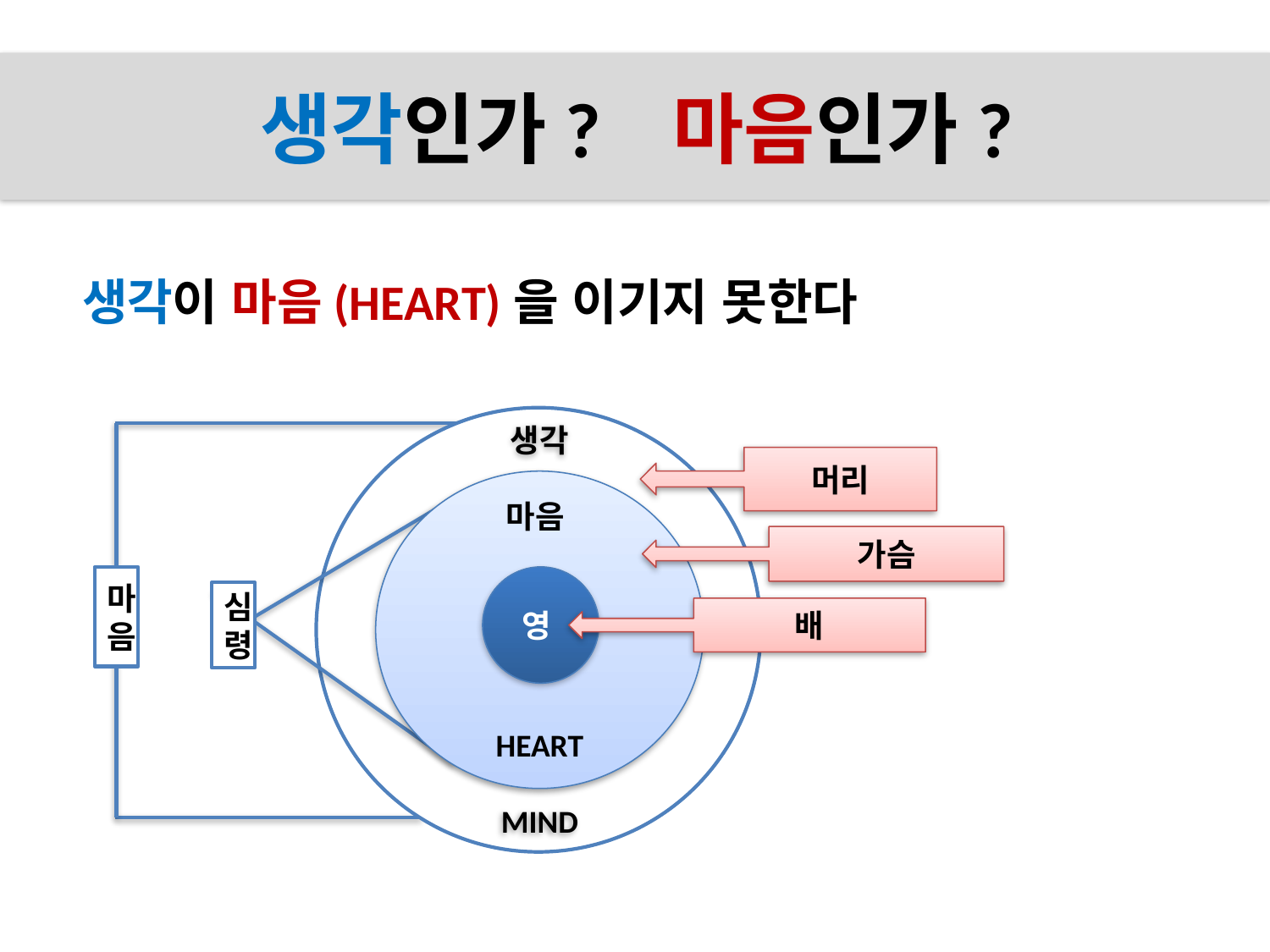

# 성령의 통로를 열라
생각인가?   마음인가?
생각이 마음(HEART)을 이기지 못한다

생생생  생가걸ㄹㄹㄹ생각ddmldmlTLAAUFJVCV
머리

생각

마음

HEART

MIND

가슴
마음
영
심령
배